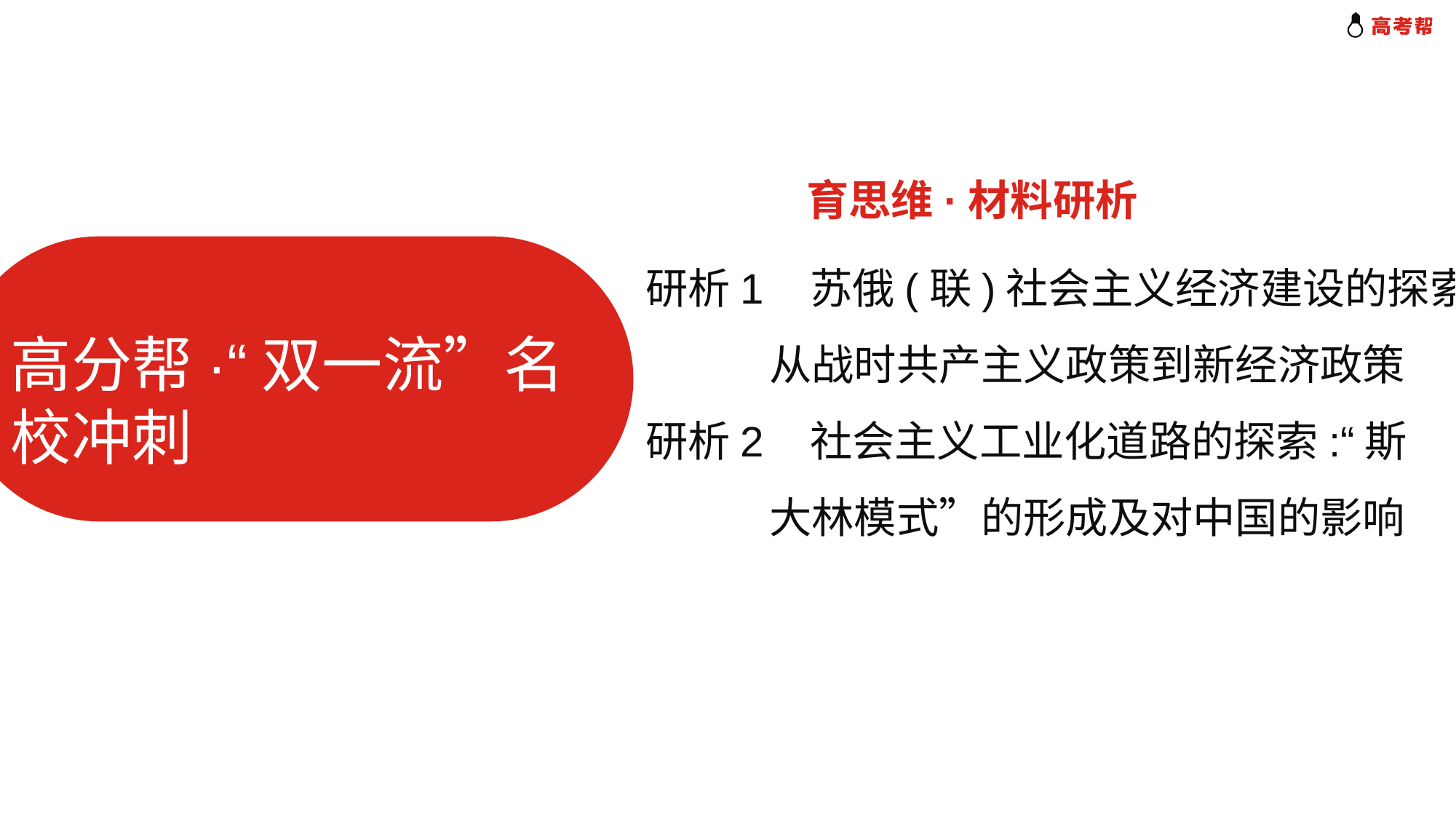

育思维·材料研析
高分帮·“双一流”名校冲刺
研析1   苏俄(联)社会主义经济建设的探索:
            从战时共产主义政策到新经济政策
研析2   社会主义工业化道路的探索:“斯
            大林模式”的形成及对中国的影响